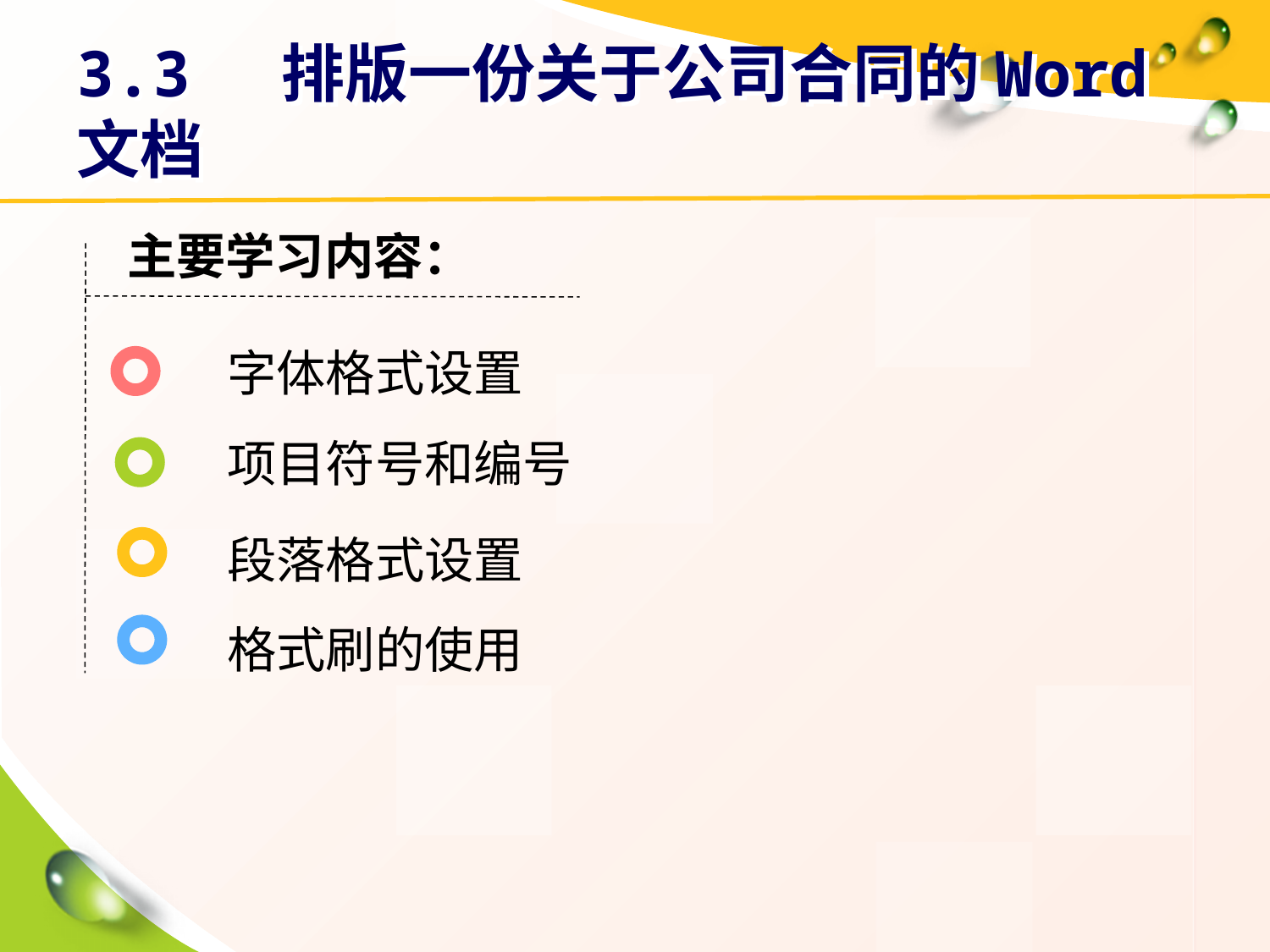

# 3.3  排版一份关于公司合同的Word文档

主要学习内容：

字体格式设置

项目符号和编号

段落格式设置

格式刷的使用